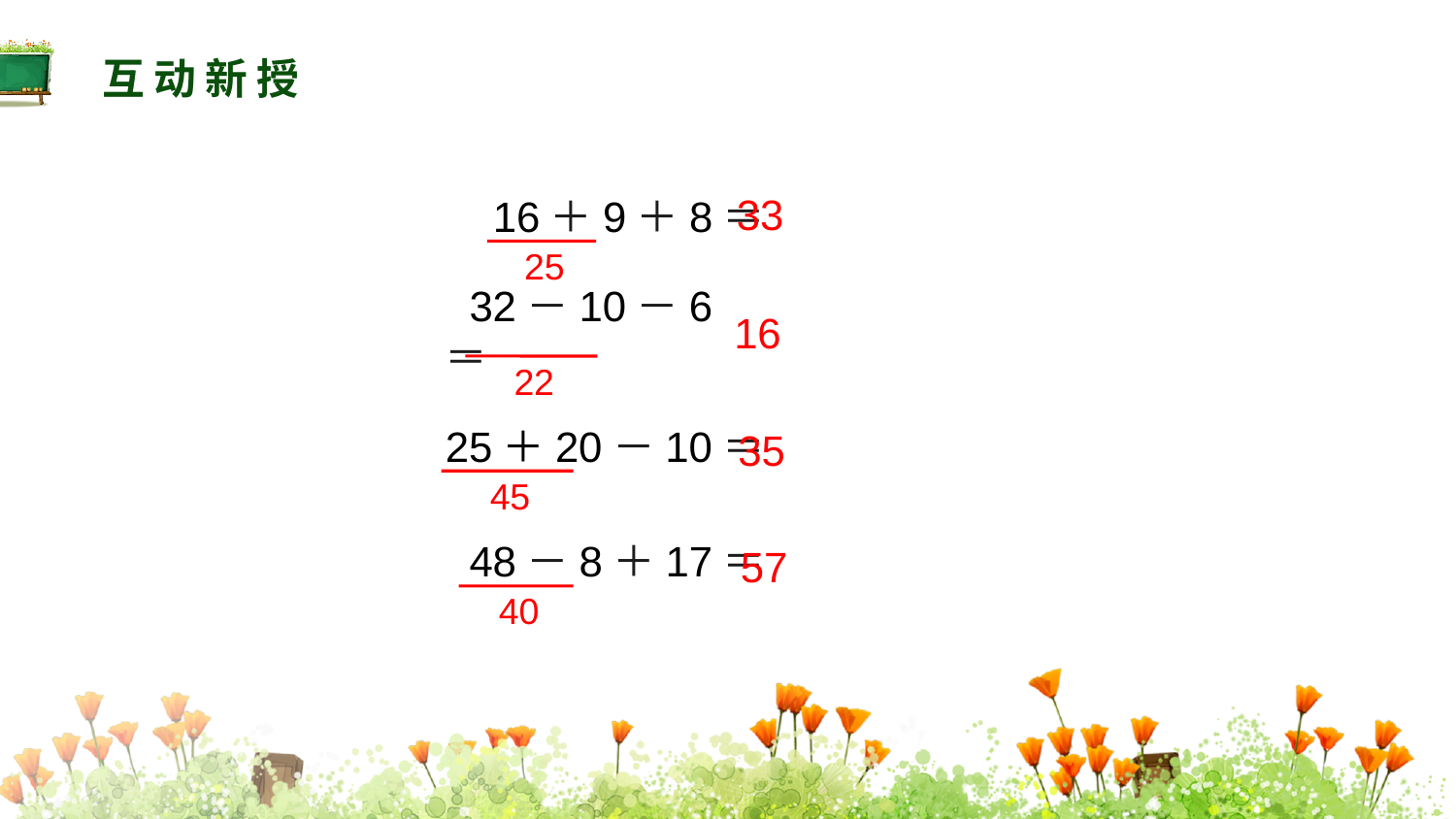

互动新授
    16＋9＋8＝
33
25

  32－10－6＝
16
22

25＋20－10＝
35
45

  48－8＋17＝
57
40